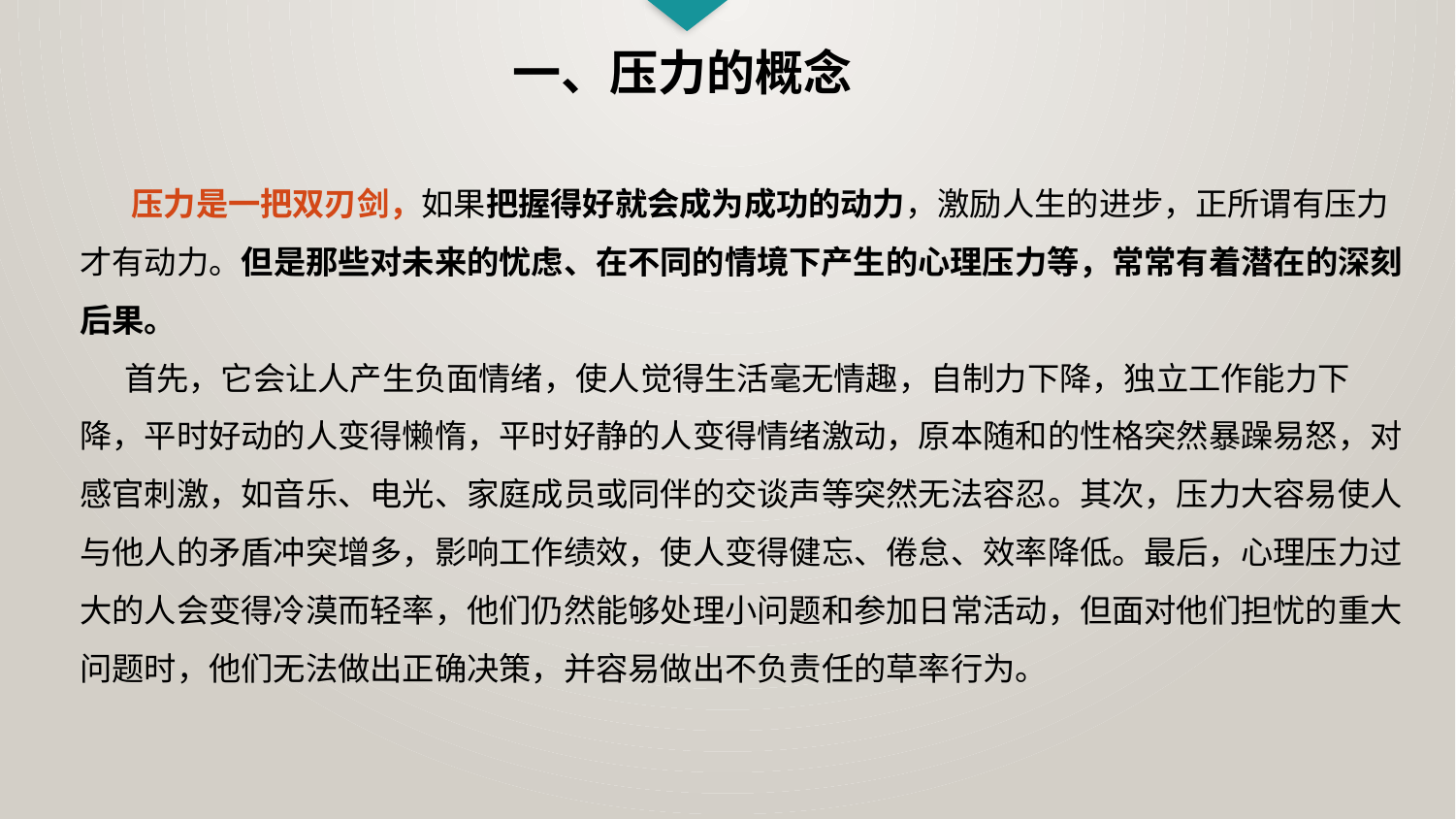

一、压力的概念
      压力是一把双刃剑，如果把握得好就会成为成功的动力，激励人生的进步，正所谓有压力才有动力。但是那些对未来的忧虑、在不同的情境下产生的心理压力等，常常有着潜在的深刻后果。
     首先，它会让人产生负面情绪，使人觉得生活毫无情趣，自制力下降，独立工作能力下降，平时好动的人变得懒惰，平时好静的人变得情绪激动，原本随和的性格突然暴躁易怒，对感官刺激，如音乐、电光、家庭成员或同伴的交谈声等突然无法容忍。其次，压力大容易使人与他人的矛盾冲突增多，影响工作绩效，使人变得健忘、倦怠、效率降低。最后，心理压力过大的人会变得冷漠而轻率，他们仍然能够处理小问题和参加日常活动，但面对他们担忧的重大问题时，他们无法做出正确决策，并容易做出不负责任的草率行为。
30